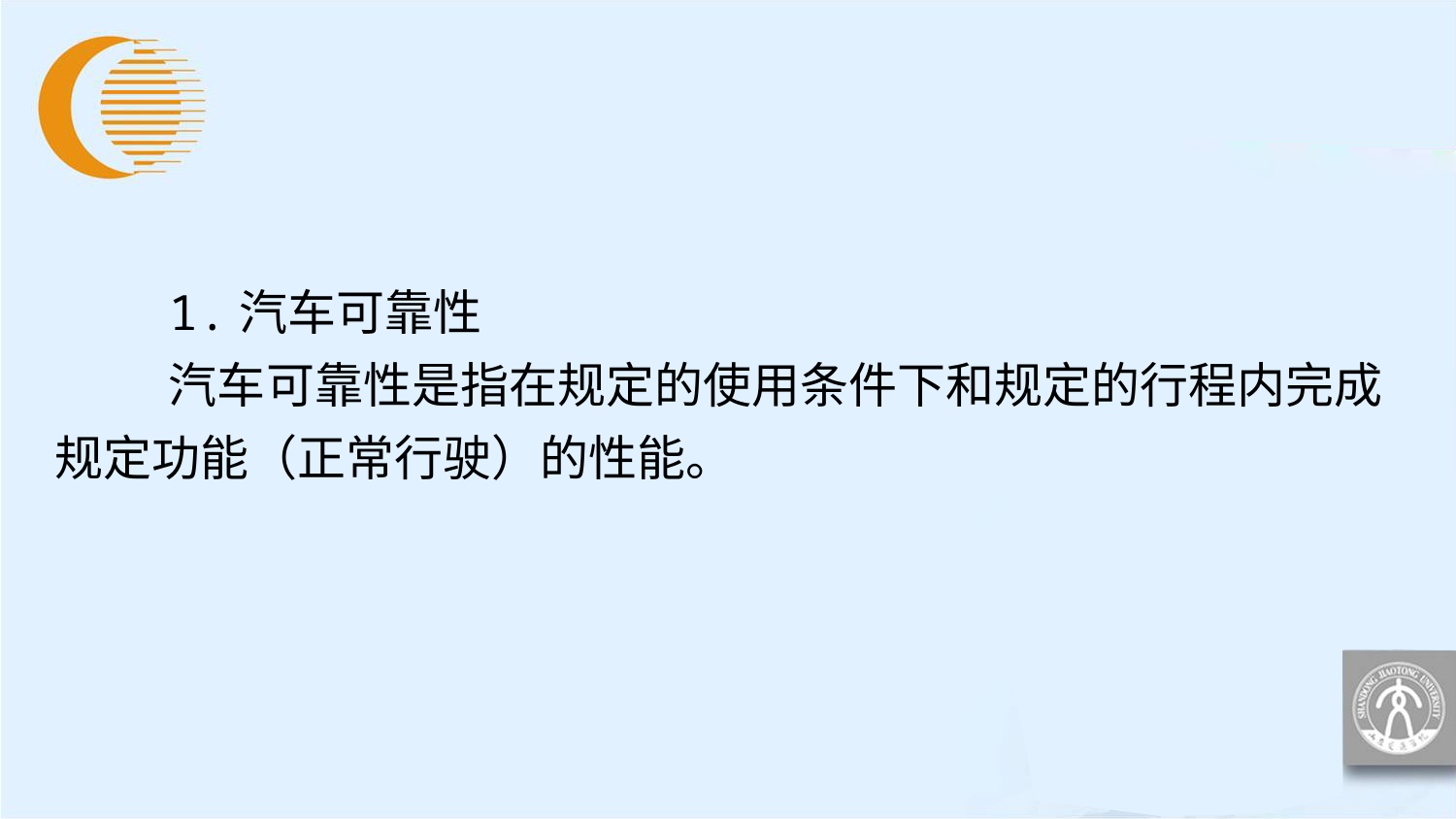

1.汽车可靠性
汽车可靠性是指在规定的使用条件下和规定的行程内完成规定功能（正常行驶）的性能。